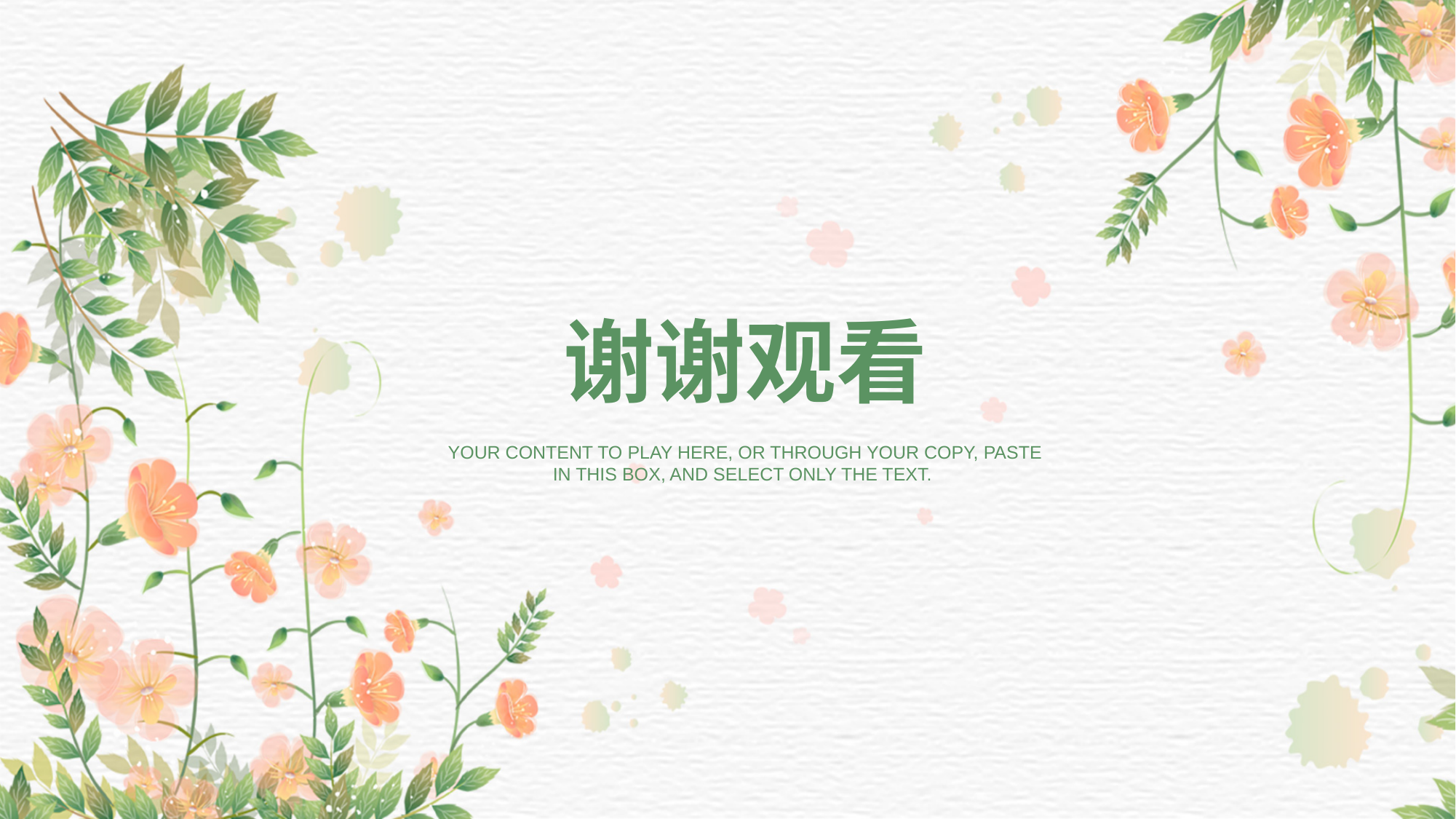

谢谢观看
YOUR CONTENT TO PLAY HERE, OR THROUGH YOUR COPY, PASTE IN THIS BOX, AND SELECT ONLY THE TEXT.